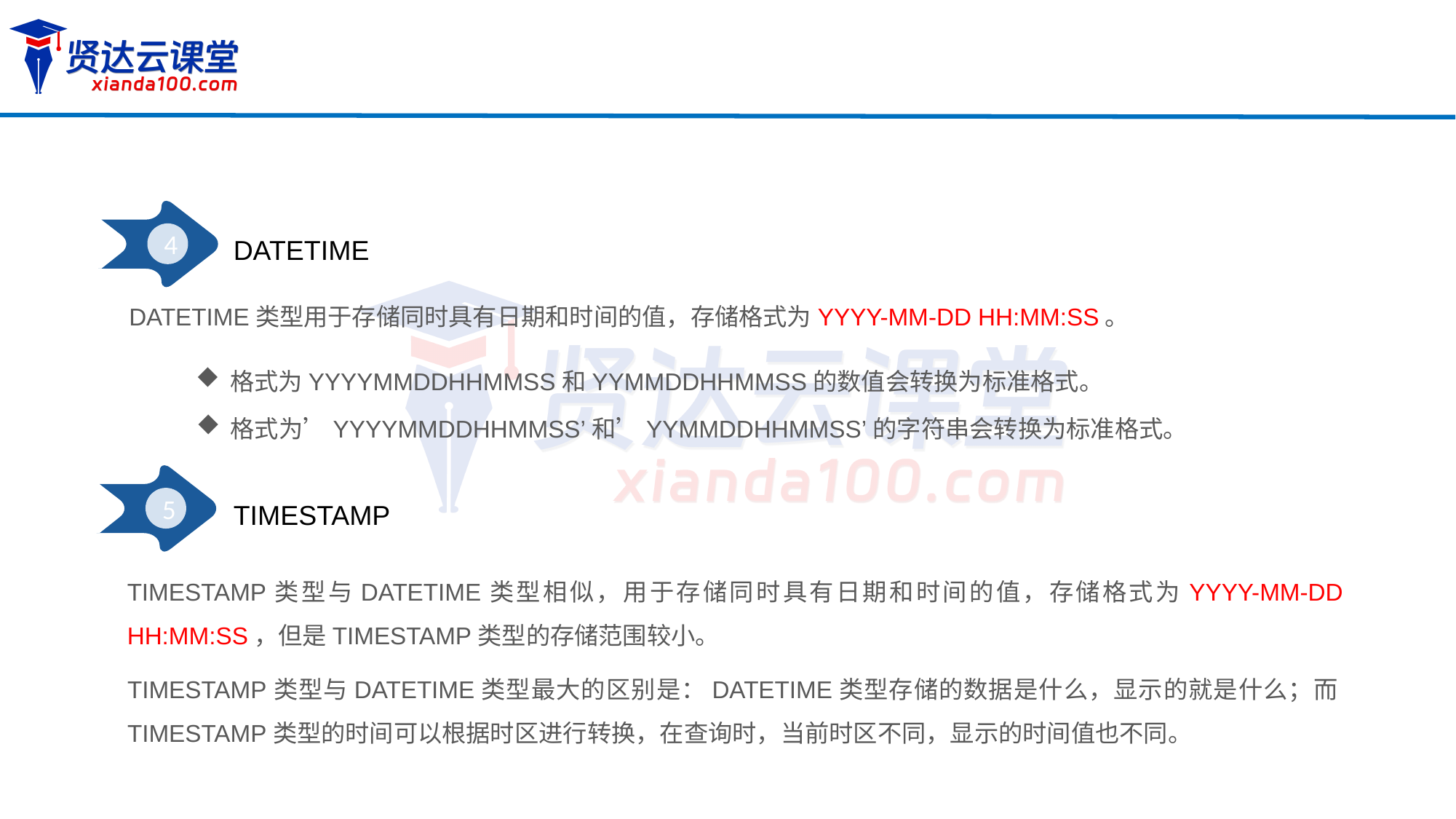

4
DATETIME
DATETIME类型用于存储同时具有日期和时间的值，存储格式为YYYY-MM-DD HH:MM:SS。
格式为YYYYMMDDHHMMSS和YYMMDDHHMMSS的数值会转换为标准格式。
格式为’YYYYMMDDHHMMSS’和’YYMMDDHHMMSS’的字符串会转换为标准格式。

5
TIMESTAMP
TIMESTAMP类型与DATETIME类型相似，用于存储同时具有日期和时间的值，存储格式为YYYY-MM-DD HH:MM:SS，但是TIMESTAMP类型的存储范围较小。
TIMESTAMP类型与DATETIME类型最大的区别是：DATETIME类型存储的数据是什么，显示的就是什么；而TIMESTAMP类型的时间可以根据时区进行转换，在查询时，当前时区不同，显示的时间值也不同。